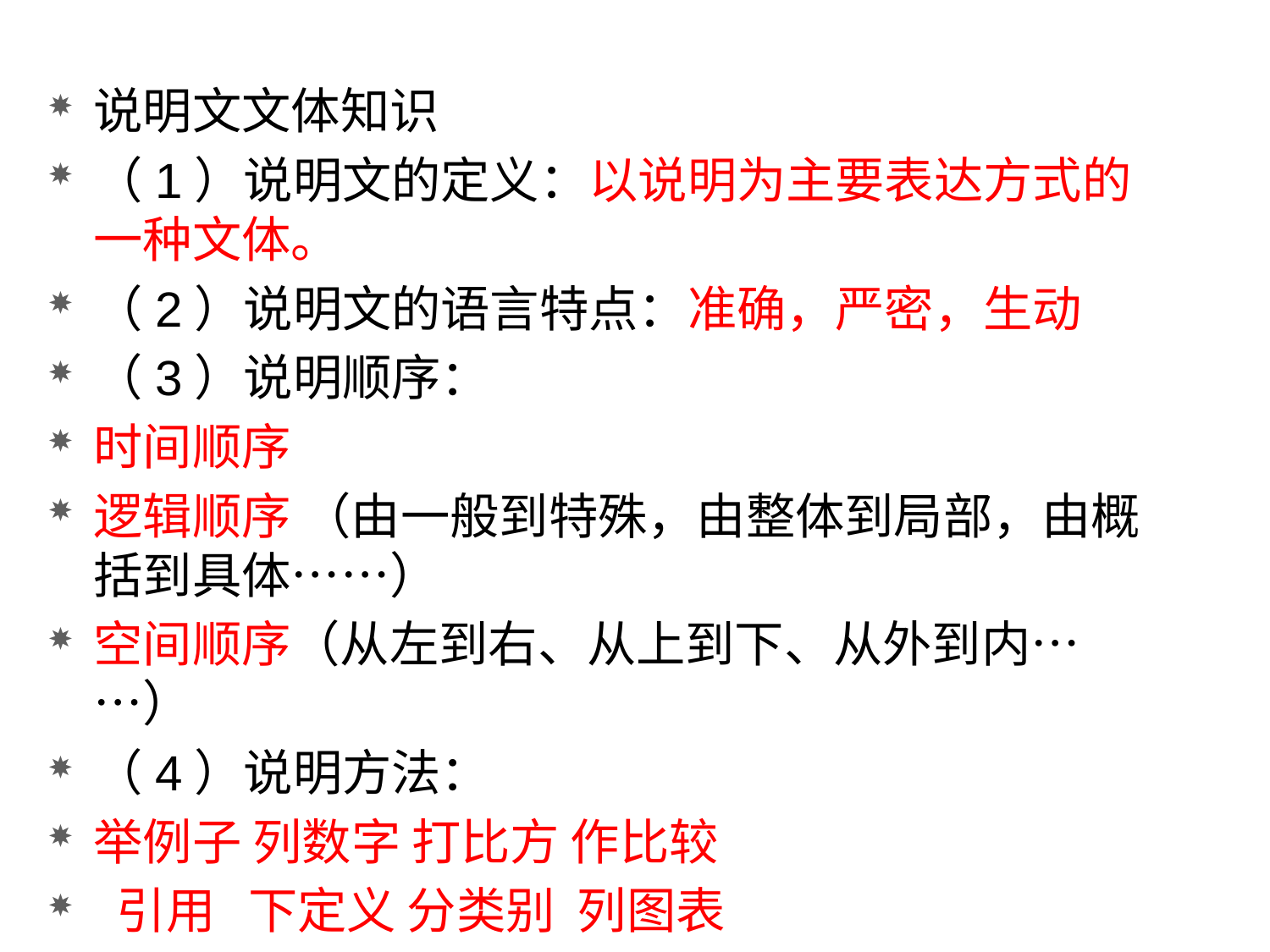

说明文文体知识
（1）说明文的定义：以说明为主要表达方式的一种文体。
（2）说明文的语言特点：准确，严密，生动
（3）说明顺序：
时间顺序
逻辑顺序 （由一般到特殊，由整体到局部，由概括到具体……）
空间顺序（从左到右、从上到下、从外到内……）
（4）说明方法：
举例子 列数字 打比方 作比较
 引用   下定义 分类别  列图表